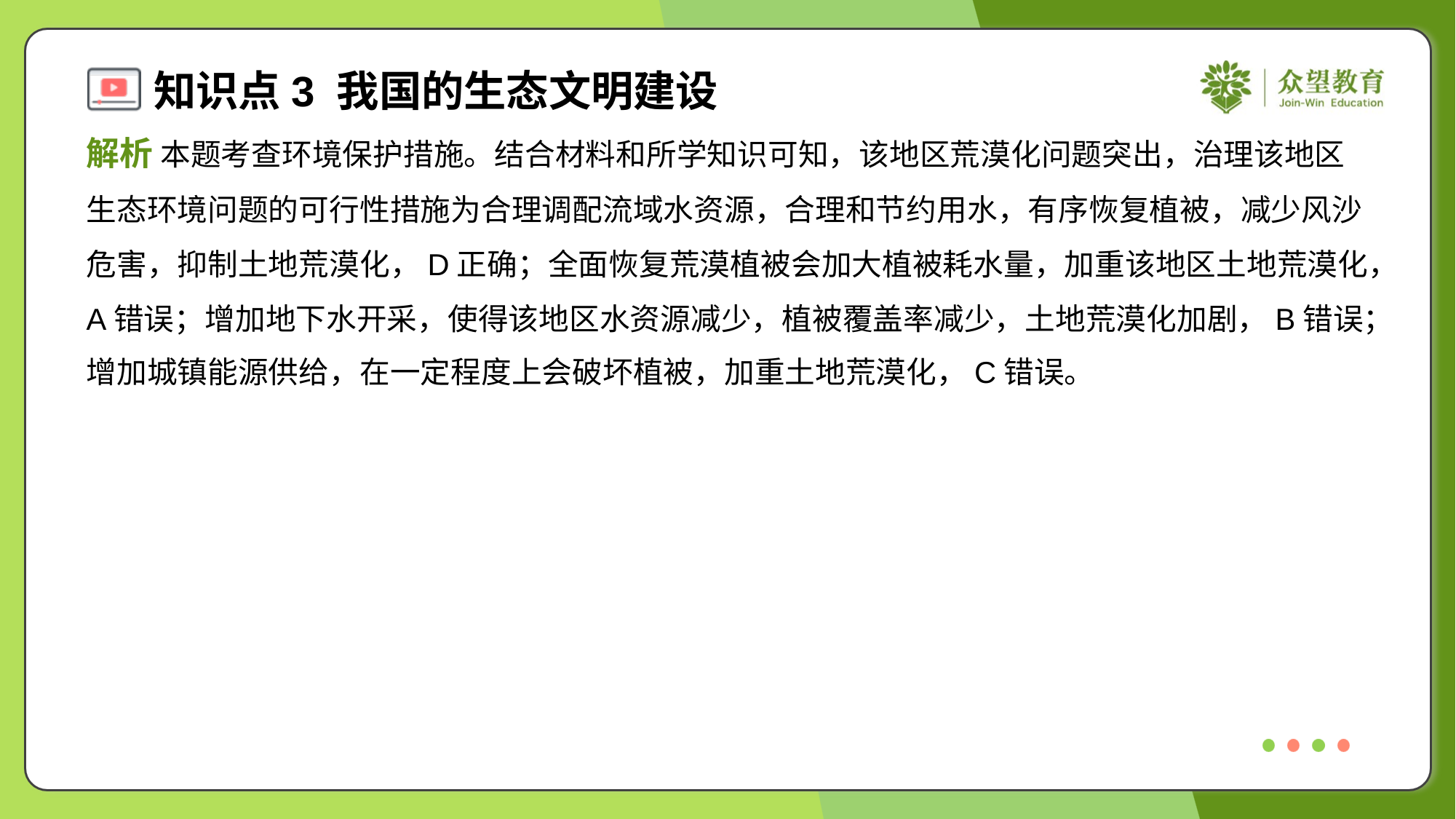

解析 本题考查环境保护措施。结合材料和所学知识可知，该地区荒漠化问题突出，治理该地区
生态环境问题的可行性措施为合理调配流域水资源，合理和节约用水，有序恢复植被，减少风沙
危害，抑制土地荒漠化，D正确；全面恢复荒漠植被会加大植被耗水量，加重该地区土地荒漠化，
A错误；增加地下水开采，使得该地区水资源减少，植被覆盖率减少，土地荒漠化加剧，B错误；
增加城镇能源供给，在一定程度上会破坏植被，加重土地荒漠化，C错误。